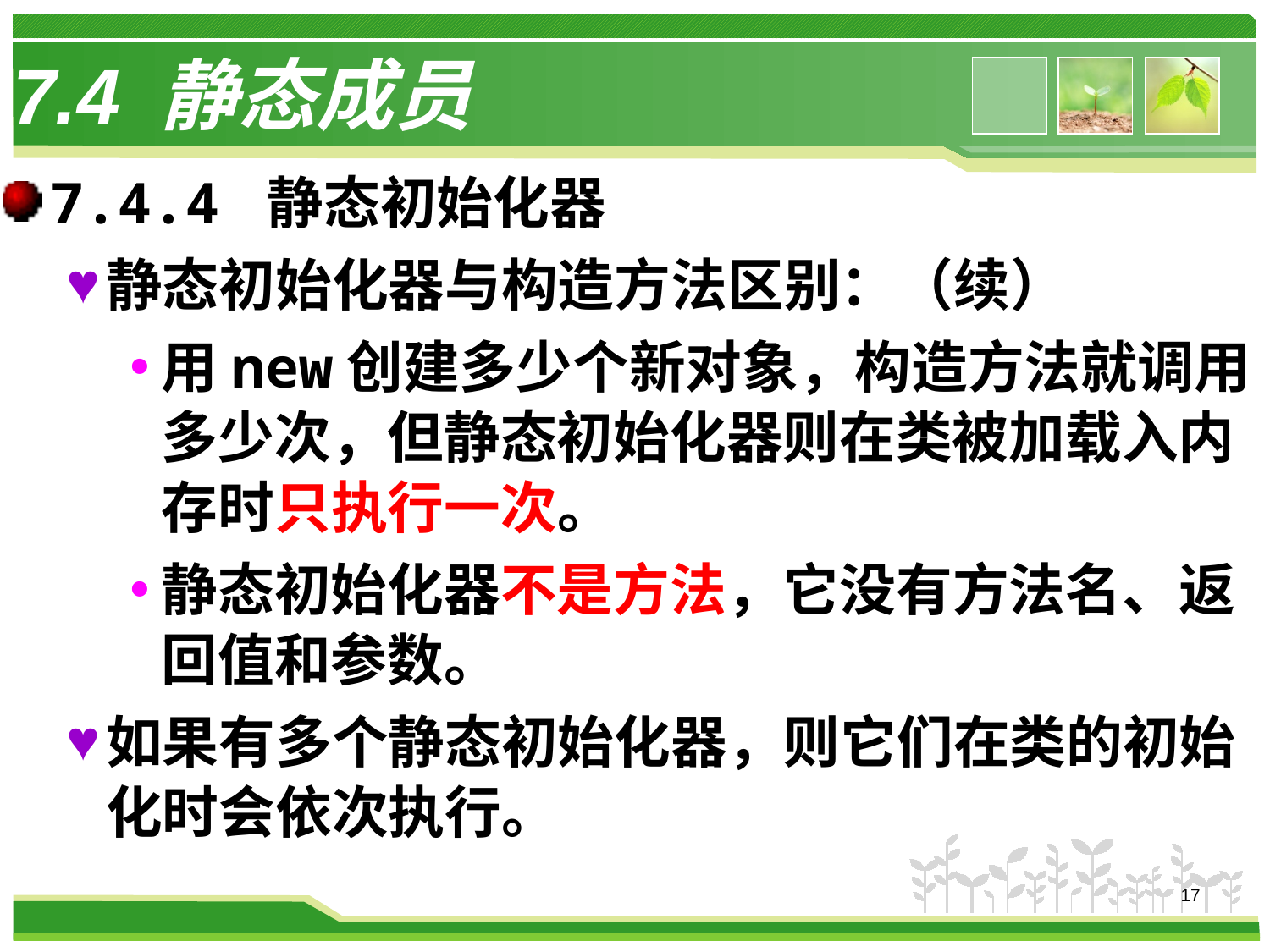

# 7.4 静态成员
7.4.4 静态初始化器
静态初始化器与构造方法区别：（续）
用new创建多少个新对象，构造方法就调用多少次，但静态初始化器则在类被加载入内存时只执行一次。
静态初始化器不是方法，它没有方法名、返回值和参数。
如果有多个静态初始化器，则它们在类的初始化时会依次执行。
17